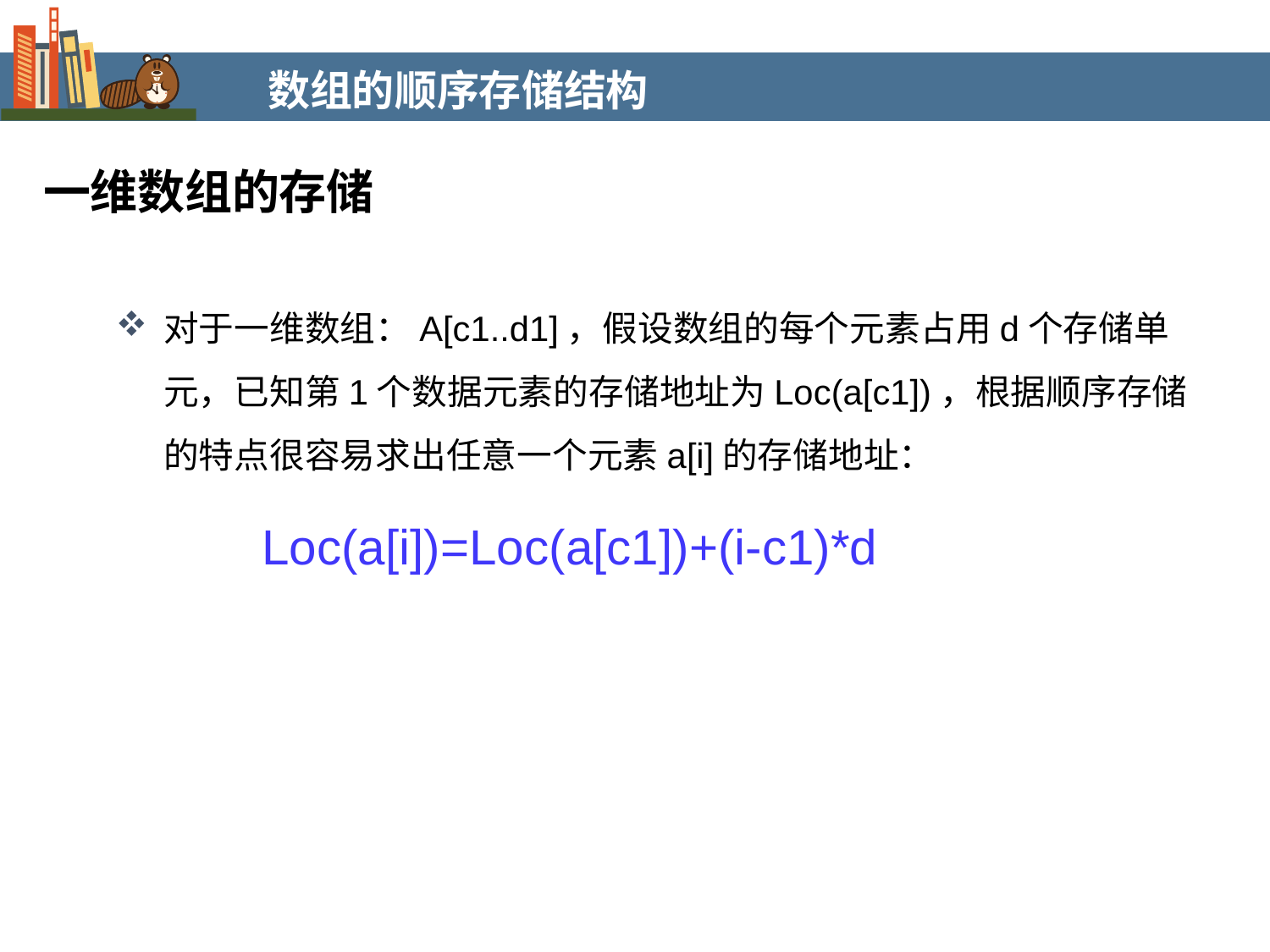

数组的顺序存储结构
一维数组的存储

对于一维数组：A[c1..d1]，假设数组的每个元素占用d个存储单元，已知第1个数据元素的存储地址为Loc(a[c1])，根据顺序存储的特点很容易求出任意一个元素a[i]的存储地址：
               Loc(a[i])=Loc(a[c1])+(i-c1)*d